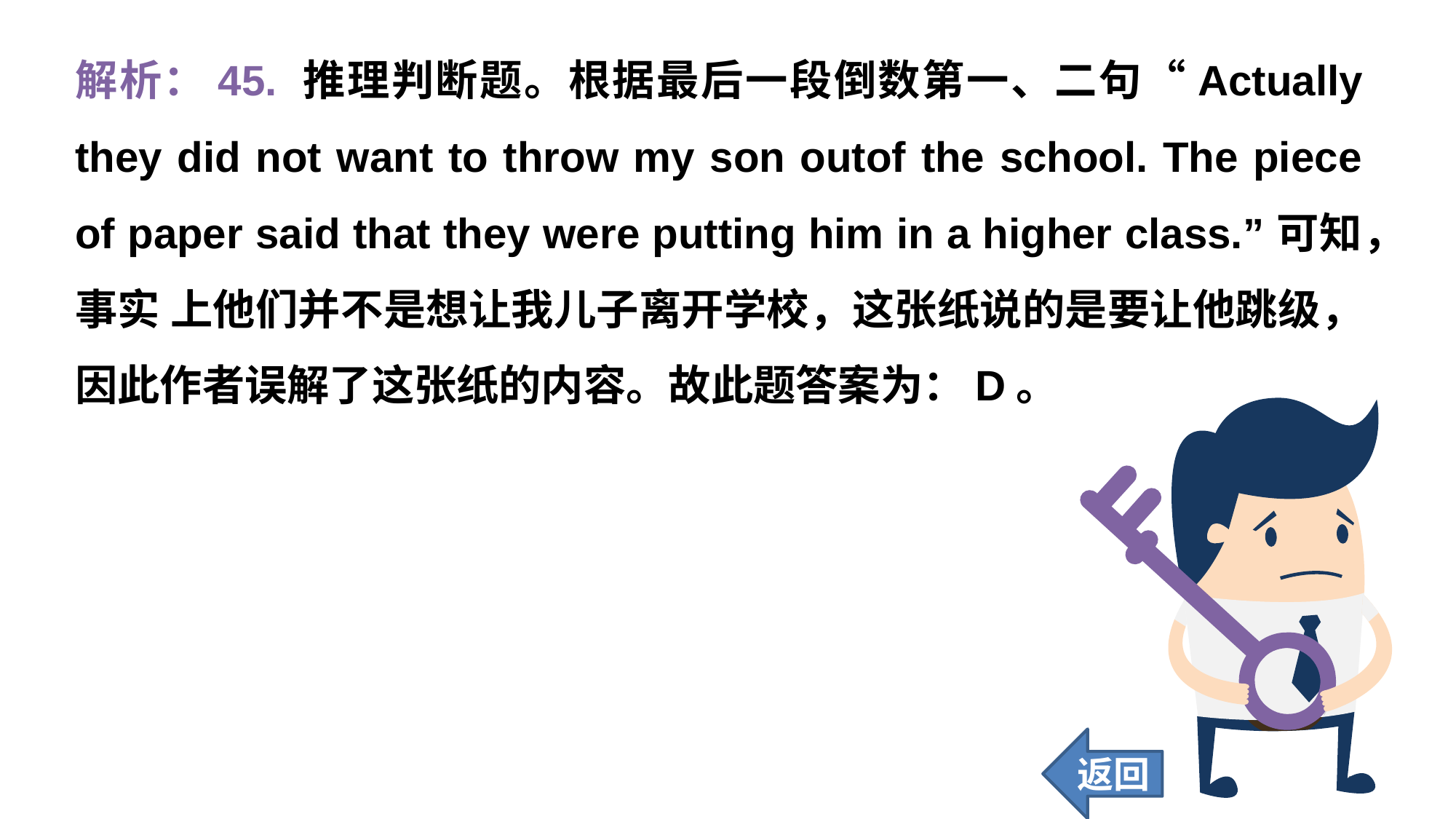

解析：45. 推理判断题。根据最后一段倒数第一、二句“Actually they did not want to throw my son outof the school. The piece of paper said that they were putting him in a higher class.”可知，事实 上他们并不是想让我儿子离开学校，这张纸说的是要让他跳级，因此作者误解了这张纸的内容。故此题答案为：D。

返回
400